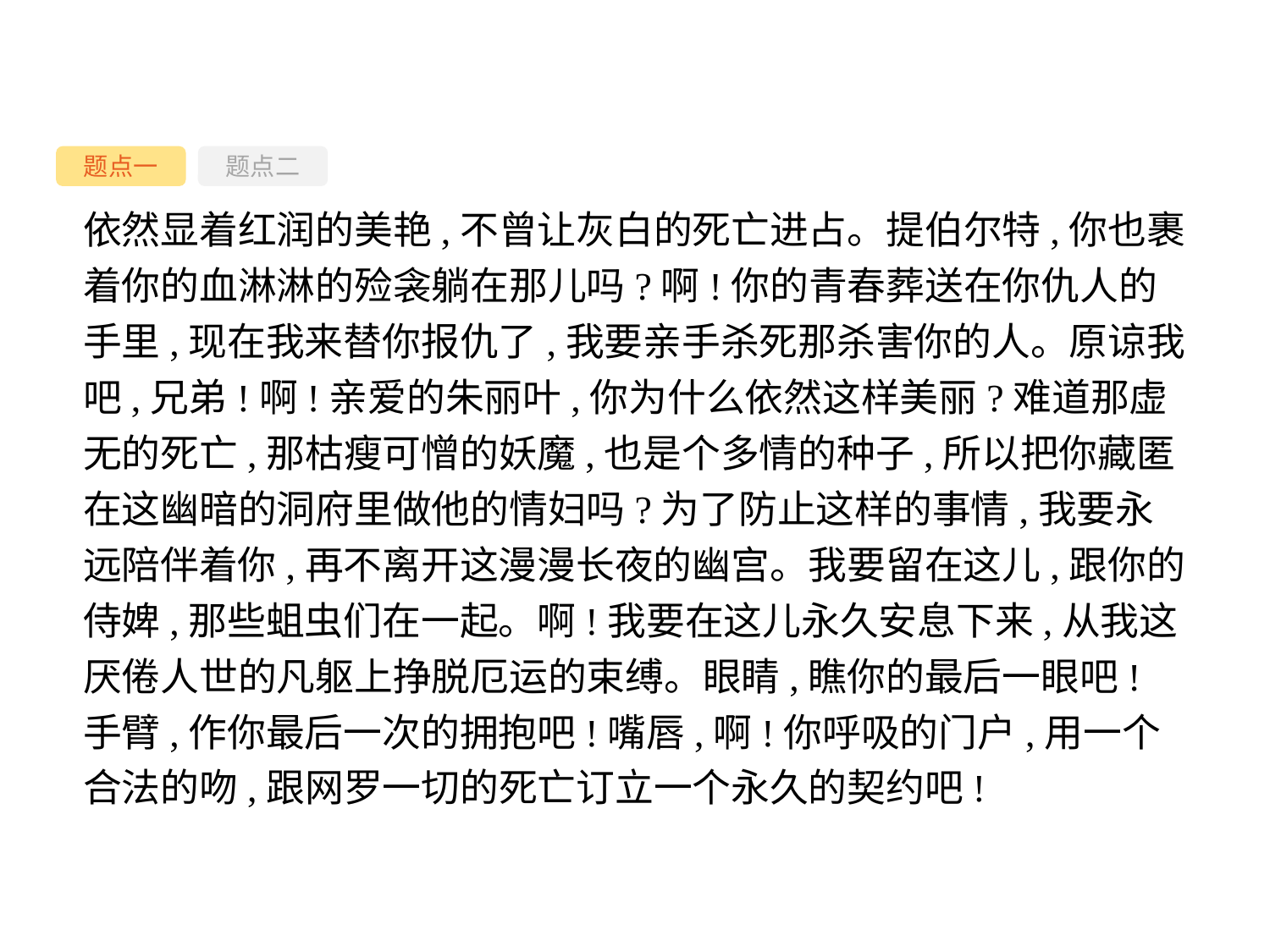

题点一
题点二
依然显着红润的美艳,不曾让灰白的死亡进占。提伯尔特,你也裹着你的血淋淋的殓衾躺在那儿吗?啊!你的青春葬送在你仇人的手里,现在我来替你报仇了,我要亲手杀死那杀害你的人。原谅我吧,兄弟!啊!亲爱的朱丽叶,你为什么依然这样美丽?难道那虚无的死亡,那枯瘦可憎的妖魔,也是个多情的种子,所以把你藏匿在这幽暗的洞府里做他的情妇吗?为了防止这样的事情,我要永远陪伴着你,再不离开这漫漫长夜的幽宫。我要留在这儿,跟你的侍婢,那些蛆虫们在一起。啊!我要在这儿永久安息下来,从我这厌倦人世的凡躯上挣脱厄运的束缚。眼睛,瞧你的最后一眼吧!手臂,作你最后一次的拥抱吧!嘴唇,啊!你呼吸的门户,用一个合法的吻,跟网罗一切的死亡订立一个永久的契约吧!
-31-